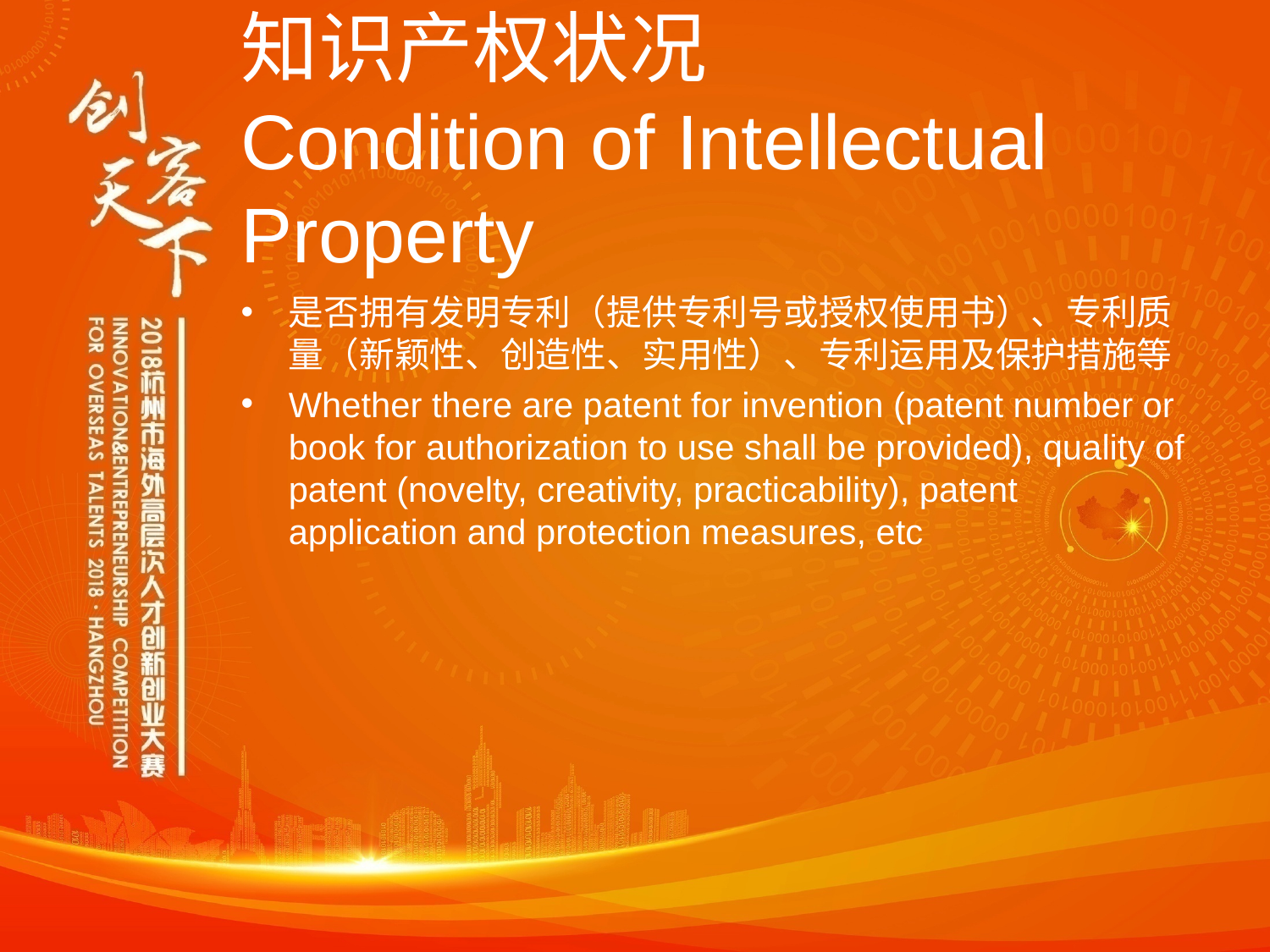

# 知识产权状况 Condition of Intellectual Property
是否拥有发明专利（提供专利号或授权使用书）、专利质量（新颖性、创造性、实用性）、专利运用及保护措施等
Whether there are patent for invention (patent number or book for authorization to use shall be provided), quality of patent (novelty, creativity, practicability), patent application and protection measures, etc